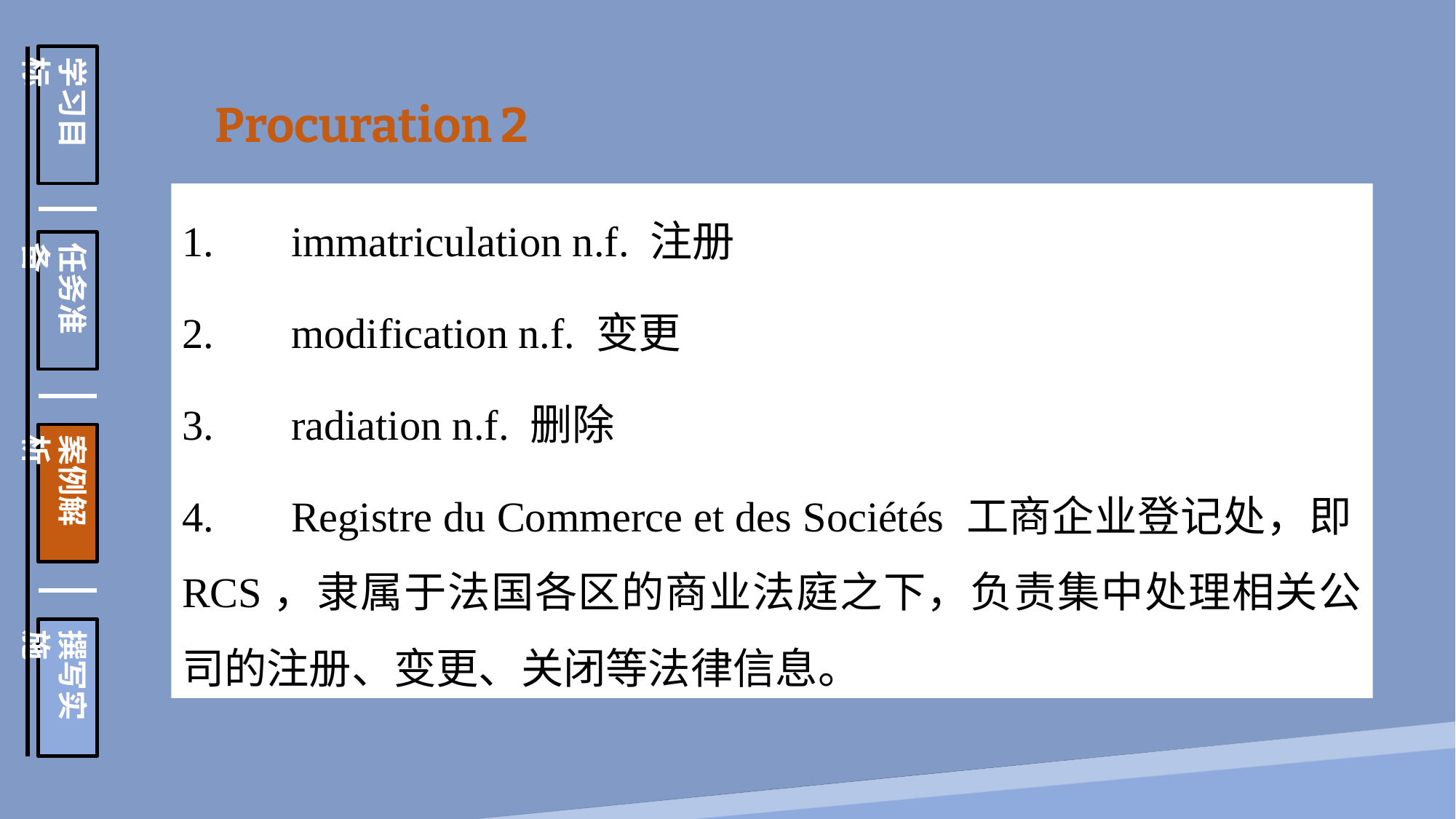

学习目标
任务准备
案例解析
撰写实施
Procuration 2
1.	immatriculation n.f. 注册
2.	modification n.f. 变更
3.	radiation n.f. 删除
4.	Registre du Commerce et des Sociétés 工商企业登记处，即RCS，隶属于法国各区的商业法庭之下，负责集中处理相关公司的注册、变更、关闭等法律信息。